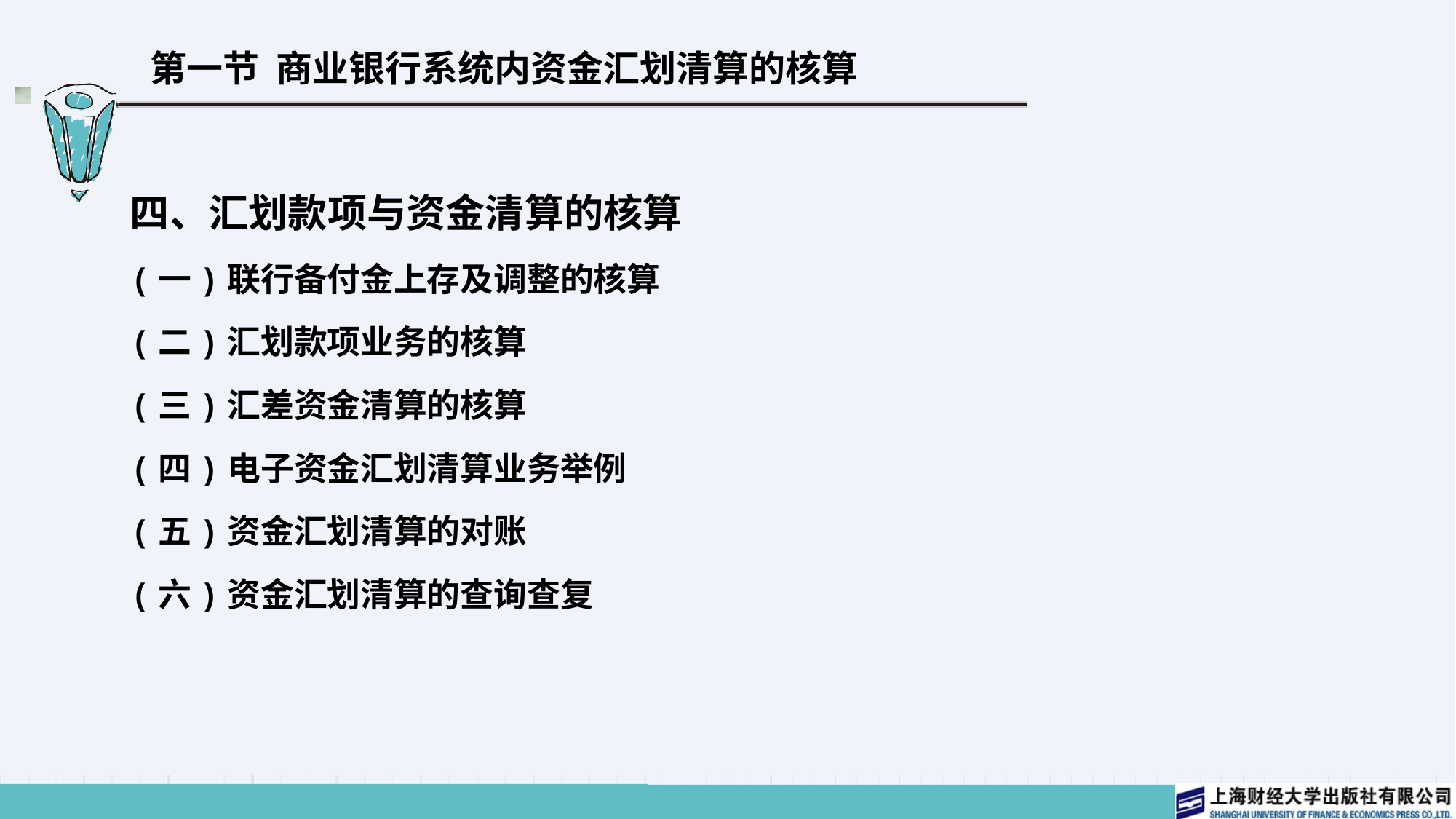

# 第一节  商业银行系统内资金汇划清算的核算
四、汇划款项与资金清算的核算
(一)联行备付金上存及调整的核算
(二)汇划款项业务的核算
(三)汇差资金清算的核算
(四)电子资金汇划清算业务举例
(五)资金汇划清算的对账
(六)资金汇划清算的查询查复